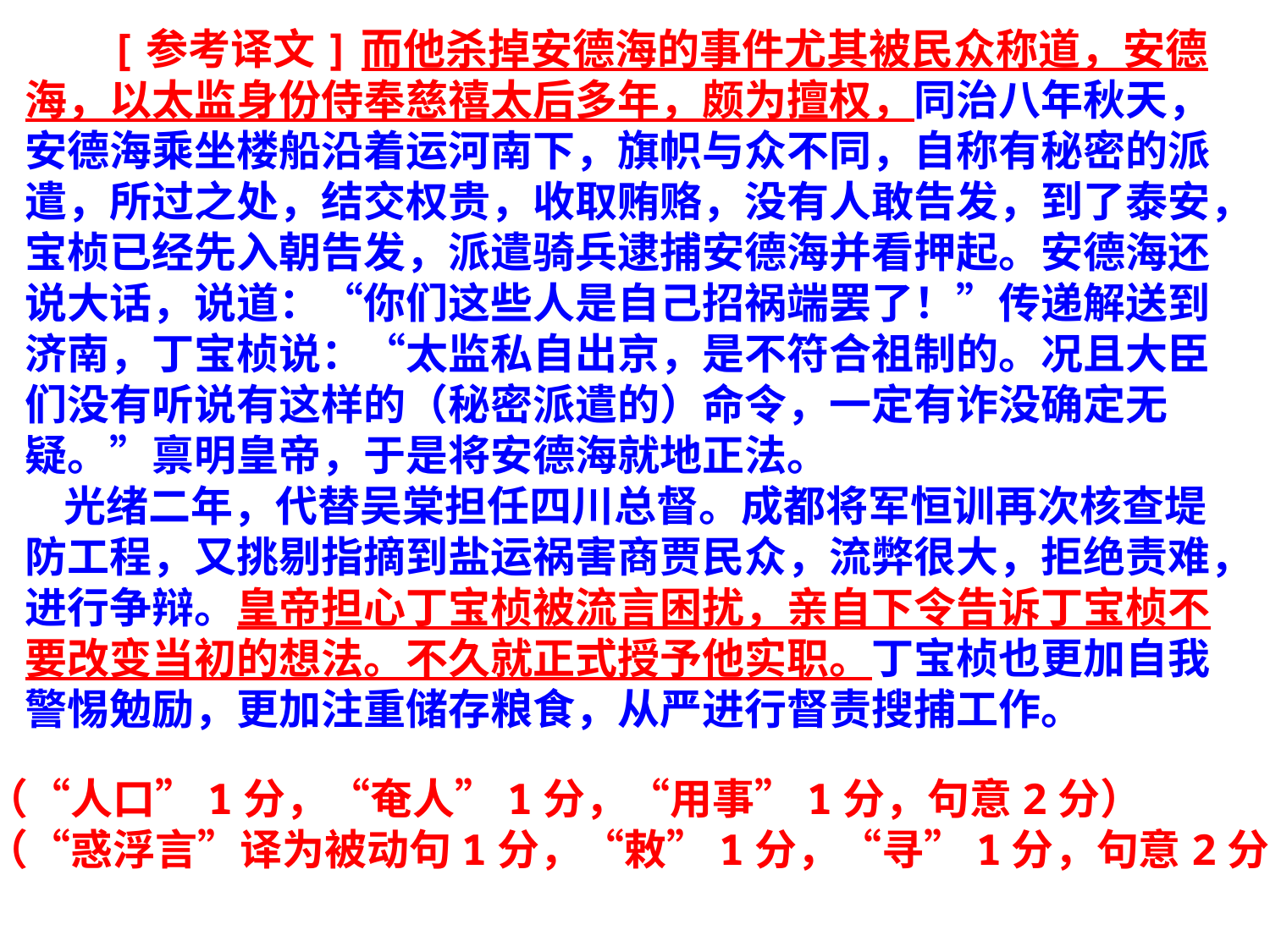

[参考译文]而他杀掉安德海的事件尤其被民众称道，安德海，以太监身份侍奉慈禧太后多年，颇为擅权，同治八年秋天，安德海乘坐楼船沿着运河南下，旗帜与众不同，自称有秘密的派遣，所过之处，结交权贵，收取贿赂，没有人敢告发，到了泰安，宝桢已经先入朝告发，派遣骑兵逮捕安德海并看押起。安德海还说大话，说道：“你们这些人是自己招祸端罢了！”传递解送到济南，丁宝桢说：“太监私自出京，是不符合祖制的。况且大臣们没有听说有这样的（秘密派遣的）命令，一定有诈没确定无疑。”禀明皇帝，于是将安德海就地正法。
   光绪二年，代替吴棠担任四川总督。成都将军恒训再次核查堤防工程，又挑剔指摘到盐运祸害商贾民众，流弊很大，拒绝责难，进行争辩。皇帝担心丁宝桢被流言困扰，亲自下令告诉丁宝桢不要改变当初的想法。不久就正式授予他实职。丁宝桢也更加自我警惕勉励，更加注重储存粮食，从严进行督责搜捕工作。
（“人口”1分，“奄人”1分，“用事”1分，句意2分）
（“惑浮言”译为被动句1分，“敕”1分，“寻”1分，句意2分）